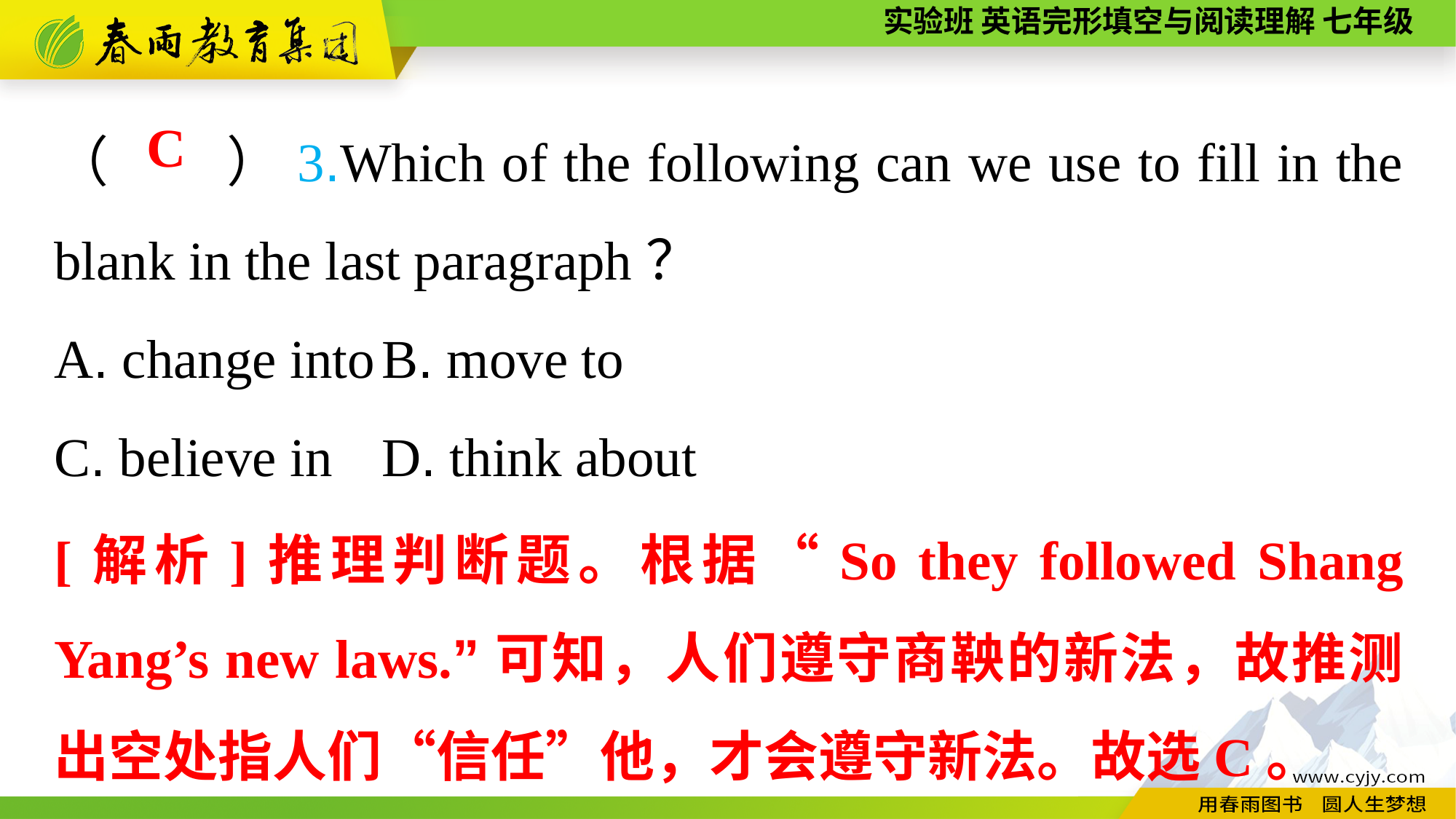

（　　）3.Which of the following can we use to fill in the blank in the last paragraph？
A. change into	B. move to
C. believe in	D. think about
C
[解析]推理判断题。根据“So they followed Shang Yang’s new laws.”可知，人们遵守商鞅的新法，故推测出空处指人们“信任”他，才会遵守新法。故选C。